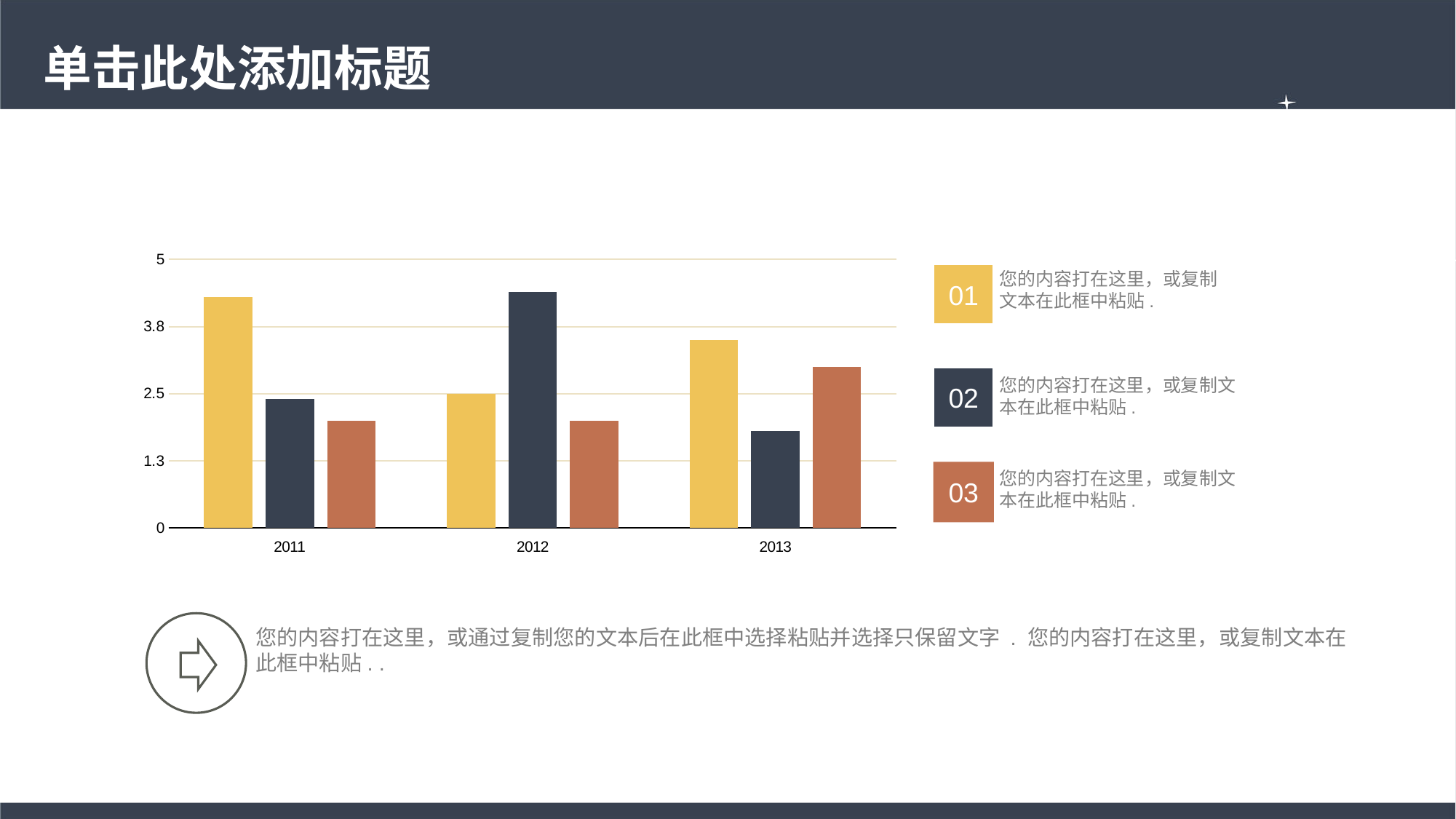

# 单击此处添加标题

### Chart:

| Category | Series 1 | Series 2 | Series 3 |
|---|---|---|---|
| 2011 | 4.3 | 2.4 | 2.0 |
| 2012 | 2.5 | 4.4 | 2.0 |
| 2013 | 3.5 | 1.8 | 3.0 |
您的内容打在这里，或复制文本在此框中粘贴.

01

02
您的内容打在这里，或复制文本在此框中粘贴.

03
您的内容打在这里，或复制文本在此框中粘贴.

您的内容打在这里，或通过复制您的文本后在此框中选择粘贴并选择只保留文字 . 您的内容打在这里，或复制文本在此框中粘贴. .
25